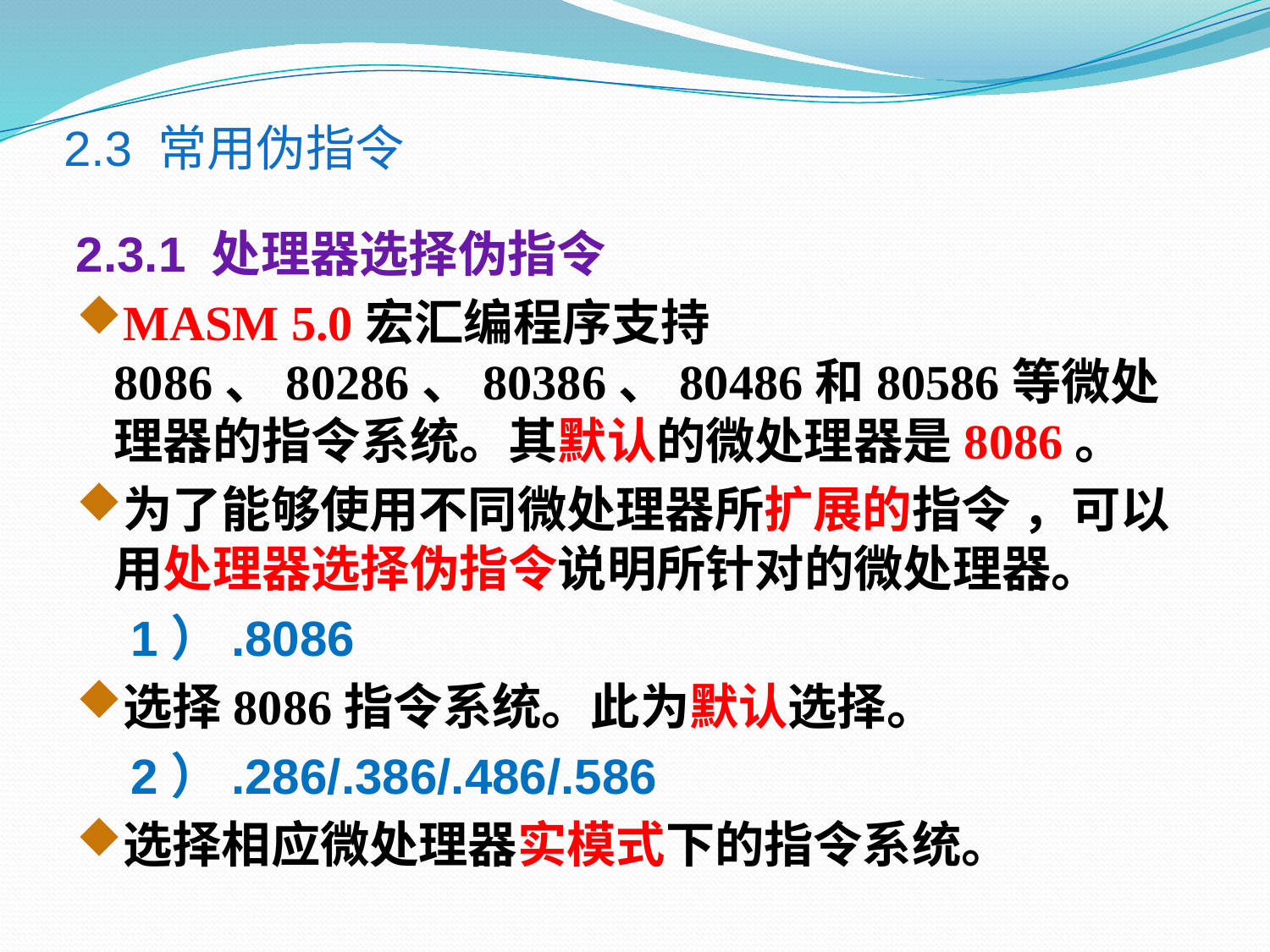

# 2.3 常用伪指令
2.3.1 处理器选择伪指令
MASM 5.0宏汇编程序支持8086、80286、80386、80486和80586等微处理器的指令系统。其默认的微处理器是8086。
为了能够使用不同微处理器所扩展的指令 ，可以用处理器选择伪指令说明所针对的微处理器。
    1）.8086
选择8086指令系统。此为默认选择。
    2）.286/.386/.486/.586
选择相应微处理器实模式下的指令系统。